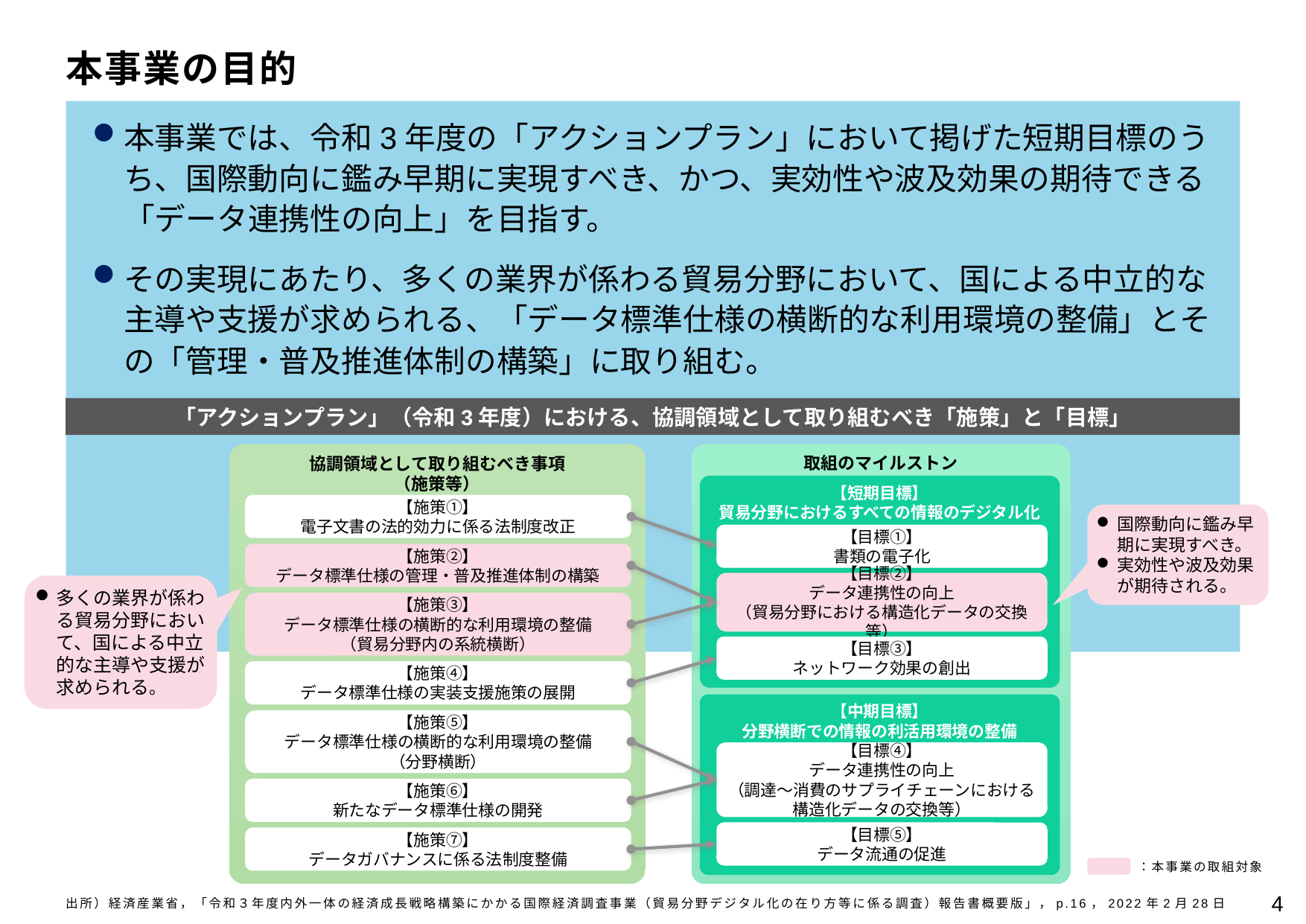

本事業の目的
本事業では、令和3年度の「アクションプラン」において掲げた短期目標のうち、国際動向に鑑み早期に実現すべき、かつ、実効性や波及効果の期待できる「データ連携性の向上」を目指す。
その実現にあたり、多くの業界が係わる貿易分野において、国による中立的な主導や支援が求められる、「データ標準仕様の横断的な利用環境の整備」とその「管理・普及推進体制の構築」に取り組む。
「アクションプラン」（令和3年度）における、協調領域として取り組むべき「施策」と「目標」
協調領域として取り組むべき事項
（施策等）
取組のマイルストン
【短期目標】
貿易分野におけるすべての情報のデジタル化
【施策①】
電子文書の法的効力に係る法制度改正
【目標①】
書類の電子化
【施策②】
データ標準仕様の管理・普及推進体制の構築
【目標②】
データ連携性の向上
（貿易分野における構造化データの交換等）
【施策③】
データ標準仕様の横断的な利用環境の整備
（貿易分野内の系統横断）
【目標③】
ネットワーク効果の創出
【施策④】
データ標準仕様の実装支援施策の展開
【中期目標】
分野横断での情報の利活用環境の整備
【施策⑤】
データ標準仕様の横断的な利用環境の整備
（分野横断）
【目標④】
データ連携性の向上
（調達～消費のサプライチェーンにおける
構造化データの交換等）
【施策⑥】
新たなデータ標準仕様の開発
【目標⑤】
データ流通の促進
【施策⑦】
データガバナンスに係る法制度整備
国際動向に鑑み早期に実現すべき。
実効性や波及効果が期待される。
多くの業界が係わる貿易分野において、国による中立的な主導や支援が求められる。

：本事業の取組対象
4
出所）経済産業省，「令和３年度内外一体の経済成長戦略構築にかかる国際経済調査事業（貿易分野デジタル化の在り方等に係る調査）報告書概要版」，p.16，2022年2月28日